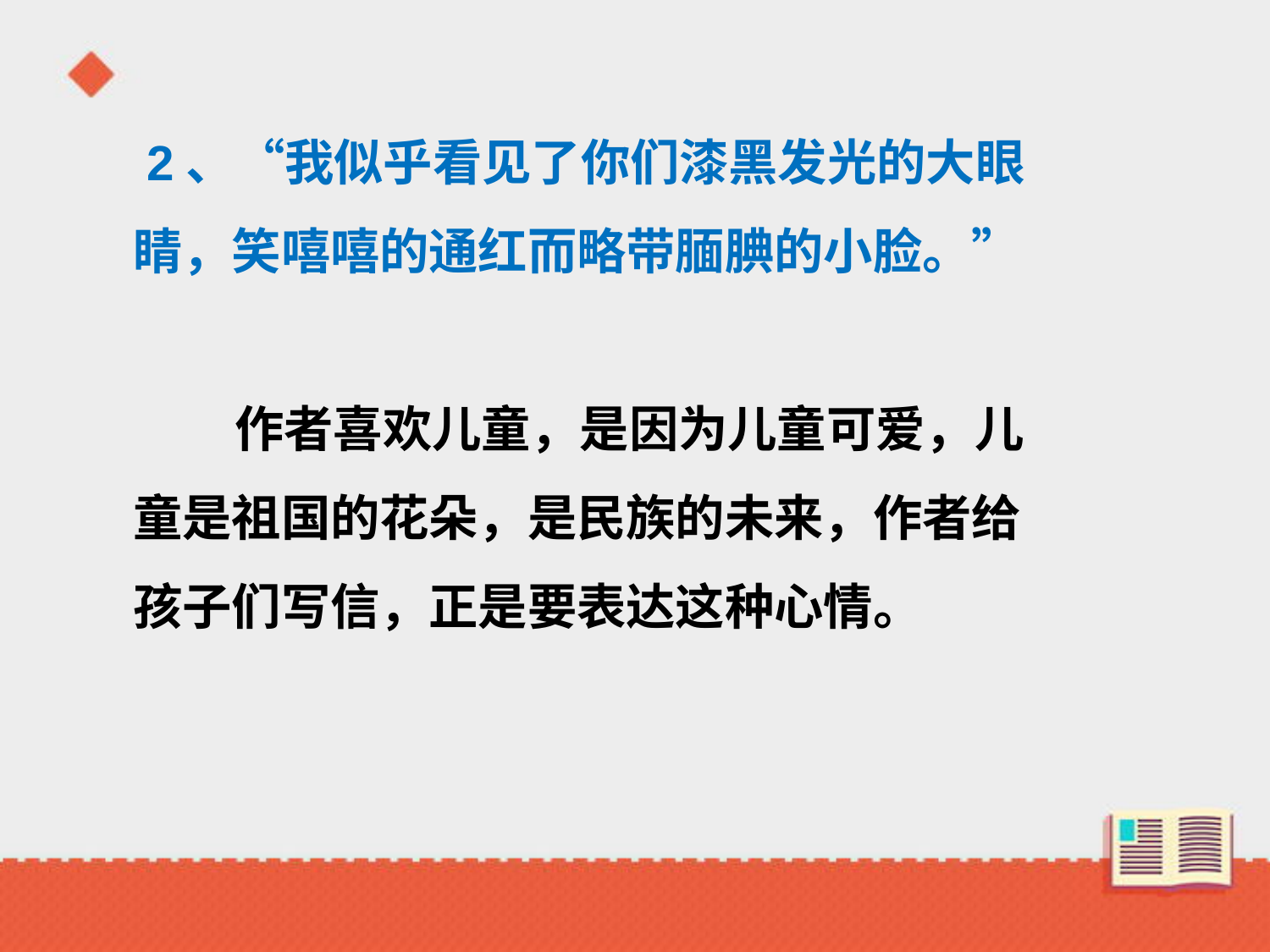

2、“我似乎看见了你们漆黑发光的大眼睛，笑嘻嘻的通红而略带腼腆的小脸。”

        作者喜欢儿童，是因为儿童可爱，儿童是祖国的花朵，是民族的未来，作者给孩子们写信，正是要表达这种心情。